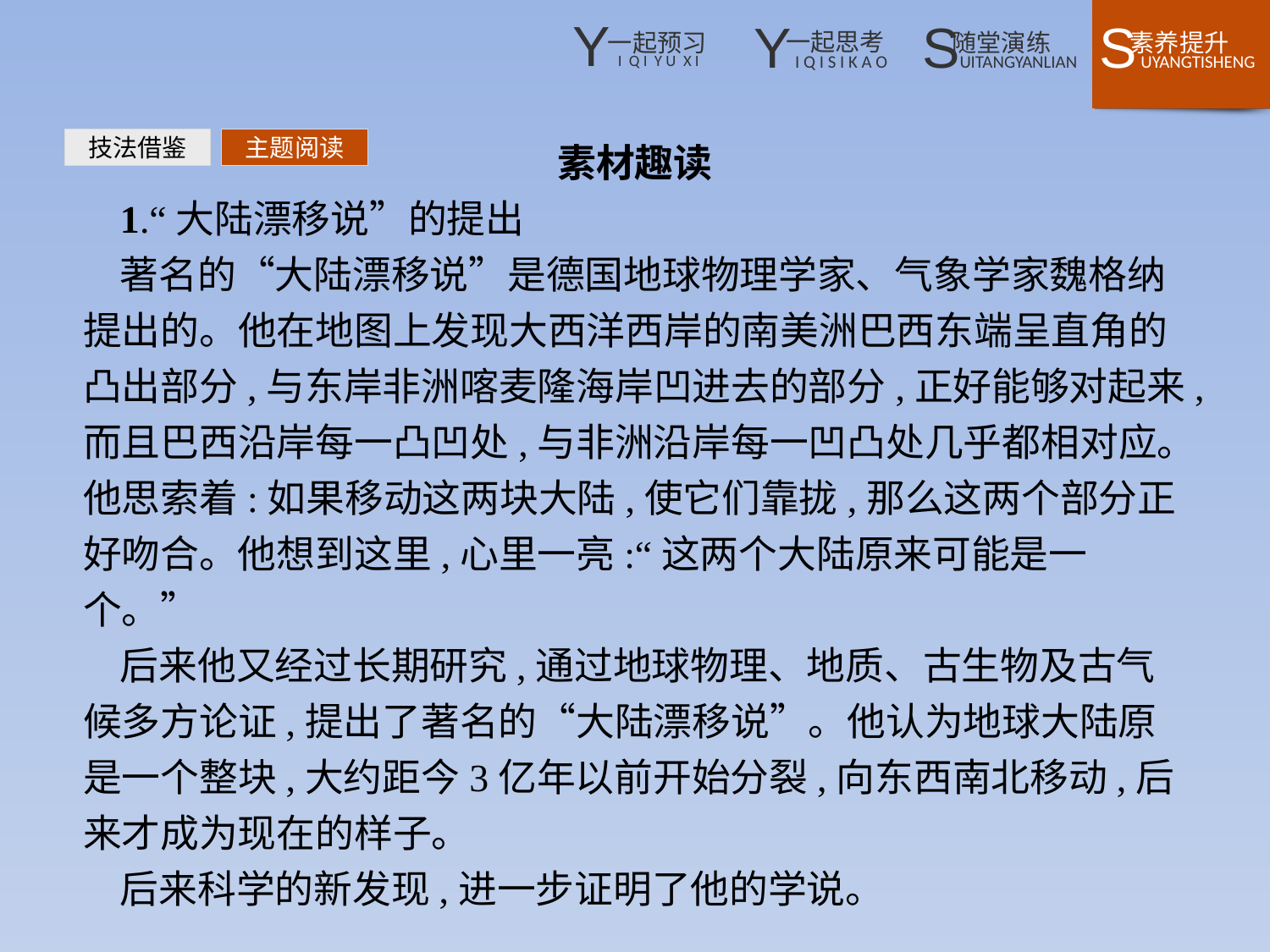

素材趣读
1.“大陆漂移说”的提出
著名的“大陆漂移说”是德国地球物理学家、气象学家魏格纳提出的。他在地图上发现大西洋西岸的南美洲巴西东端呈直角的凸出部分,与东岸非洲喀麦隆海岸凹进去的部分,正好能够对起来,而且巴西沿岸每一凸凹处,与非洲沿岸每一凹凸处几乎都相对应。他思索着:如果移动这两块大陆,使它们靠拢,那么这两个部分正好吻合。他想到这里,心里一亮:“这两个大陆原来可能是一个。”
后来他又经过长期研究,通过地球物理、地质、古生物及古气候多方论证,提出了著名的“大陆漂移说”。他认为地球大陆原是一个整块,大约距今3亿年以前开始分裂,向东西南北移动,后来才成为现在的样子。
后来科学的新发现,进一步证明了他的学说。
技法借鉴
主题阅读